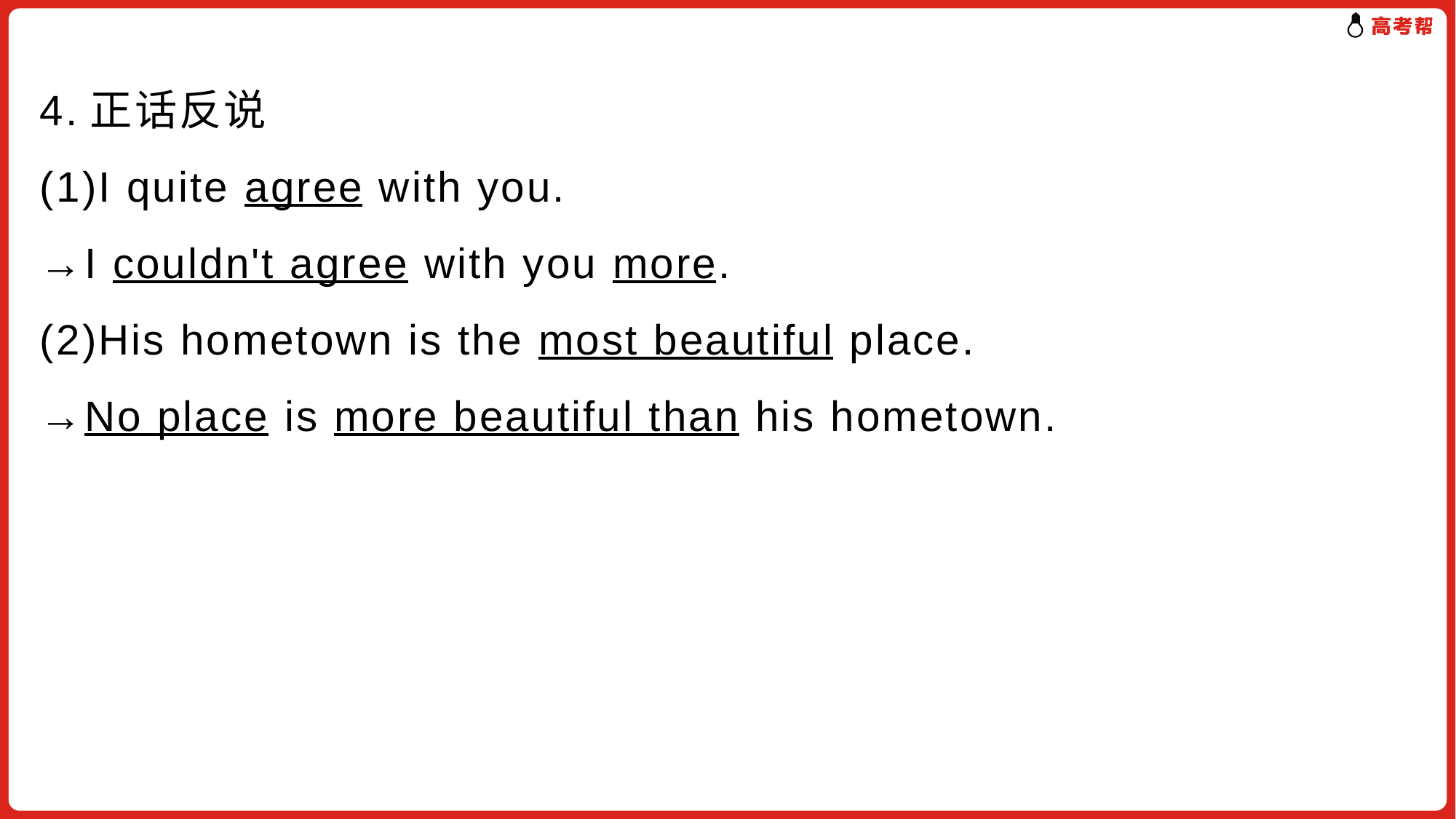

4.正话反说
(1)I quite agree with you.
→I couldn't agree with you more.
(2)His hometown is the most beautiful place.
→No place is more beautiful than his hometown.